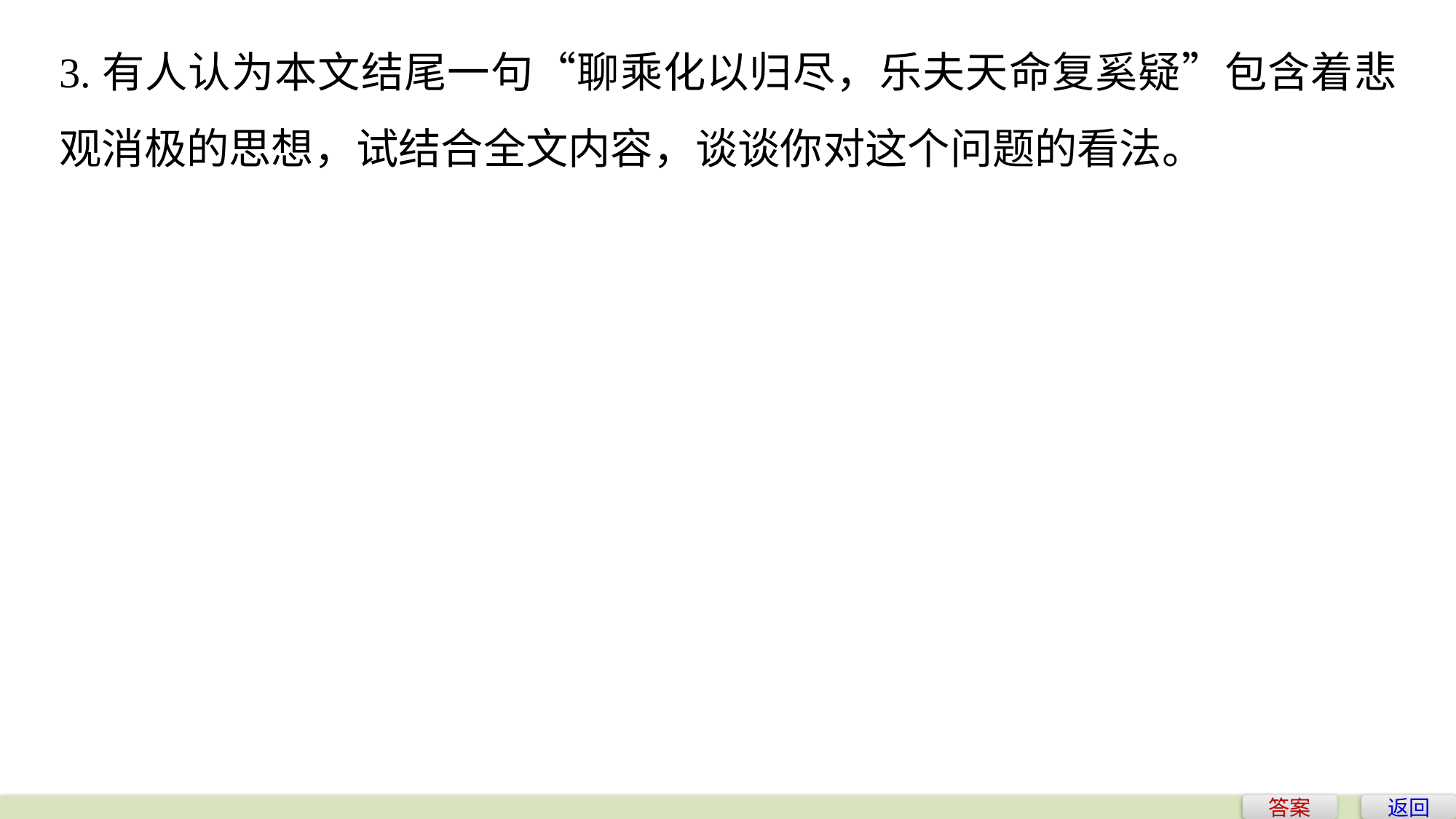

3.有人认为本文结尾一句“聊乘化以归尽，乐夫天命复奚疑”包含着悲观消极的思想，试结合全文内容，谈谈你对这个问题的看法。
答案
返回